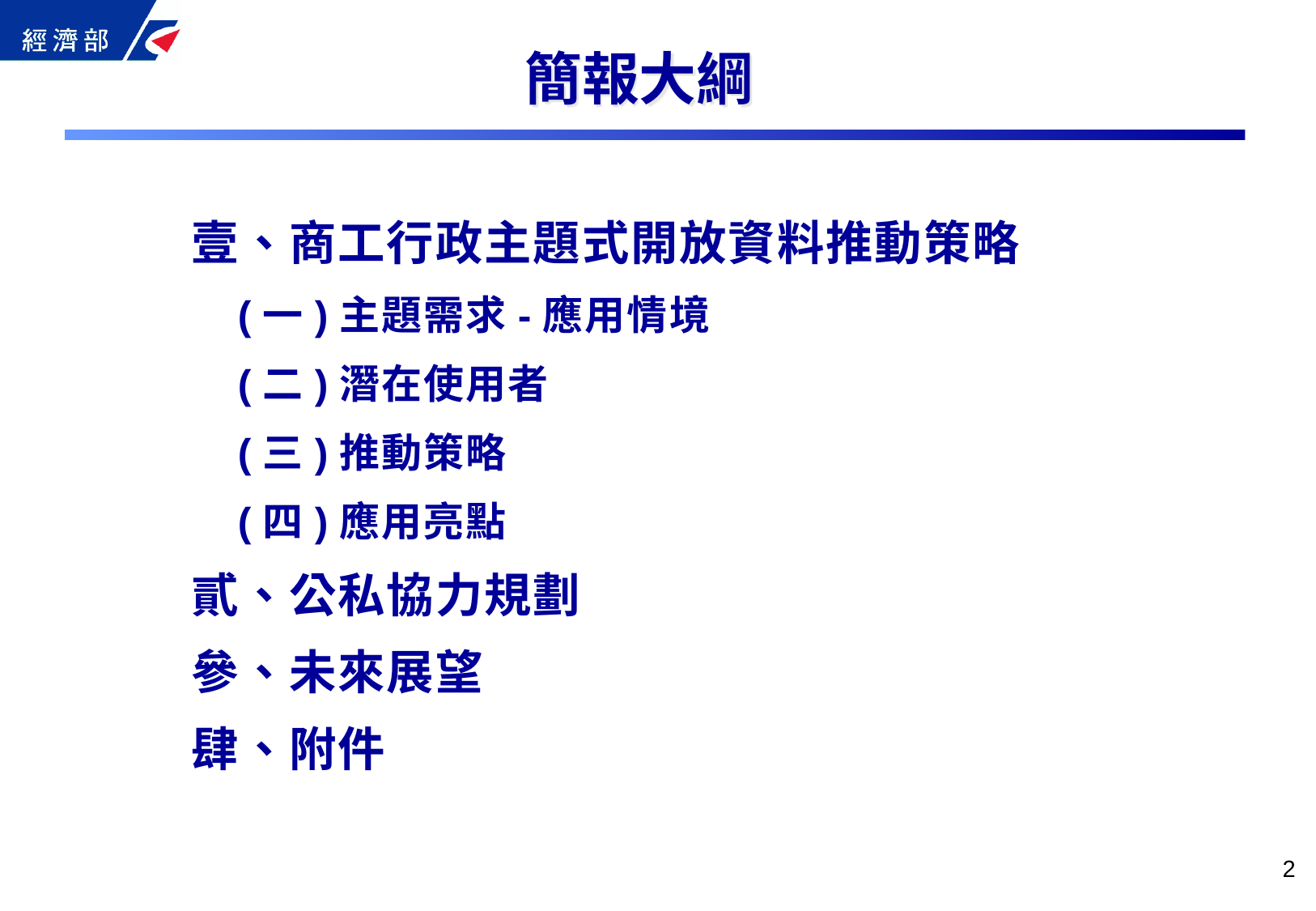

簡報大綱
壹、商工行政主題式開放資料推動策略
(一)主題需求-應用情境
(二)潛在使用者
(三)推動策略
(四)應用亮點
貳、公私協力規劃
參、未來展望
肆、附件
2